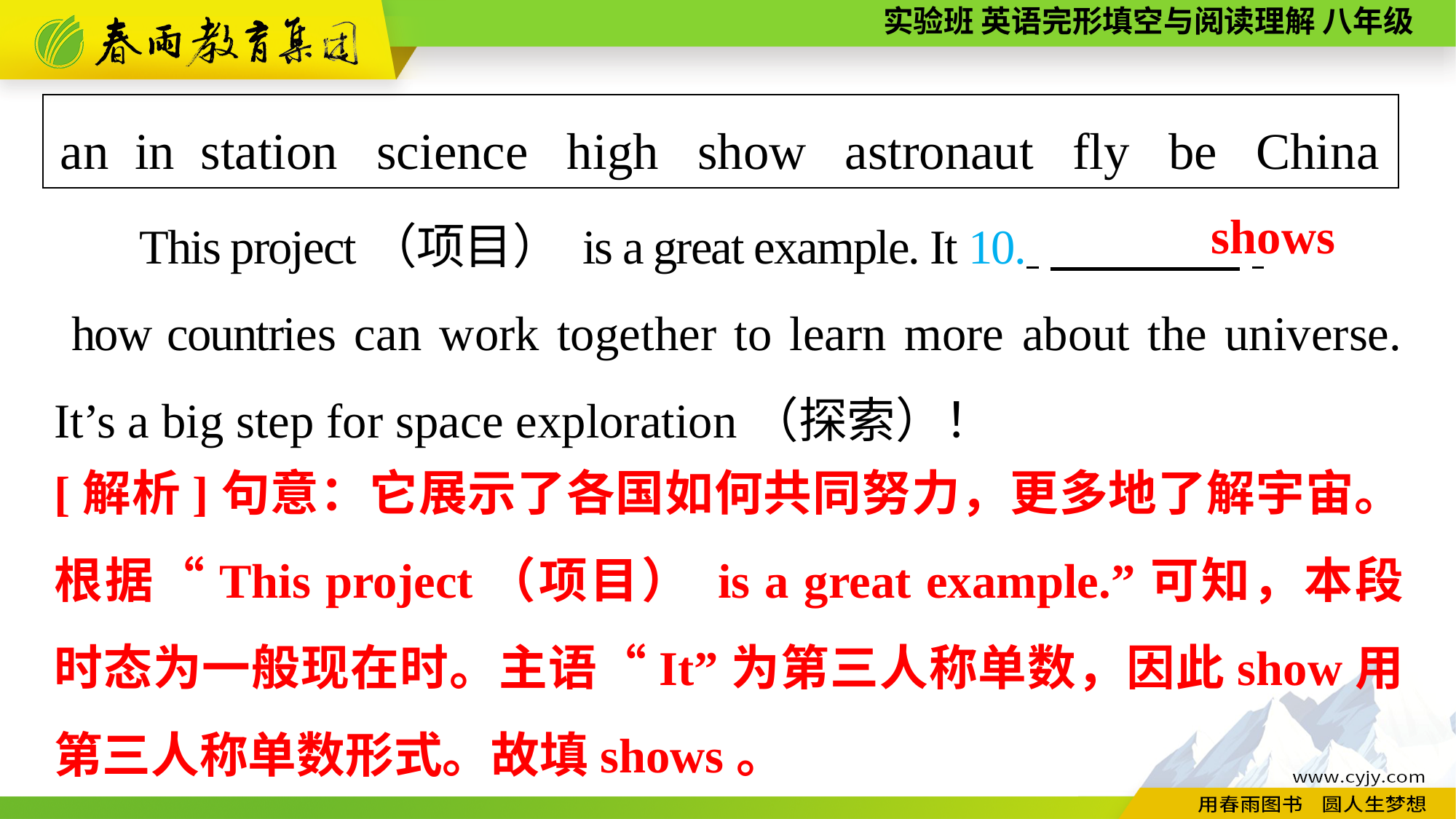

| an in station science high show astronaut fly be China |
| --- |
This project（项目） is a great example. It 10. 　　　　.
 how countries can work together to learn more about the universe. It’s a big step for space exploration（探索）！
shows
[解析]句意：它展示了各国如何共同努力，更多地了解宇宙。根据“This project（项目） is a great example.”可知，本段时态为一般现在时。主语“It”为第三人称单数，因此show用第三人称单数形式。故填shows。